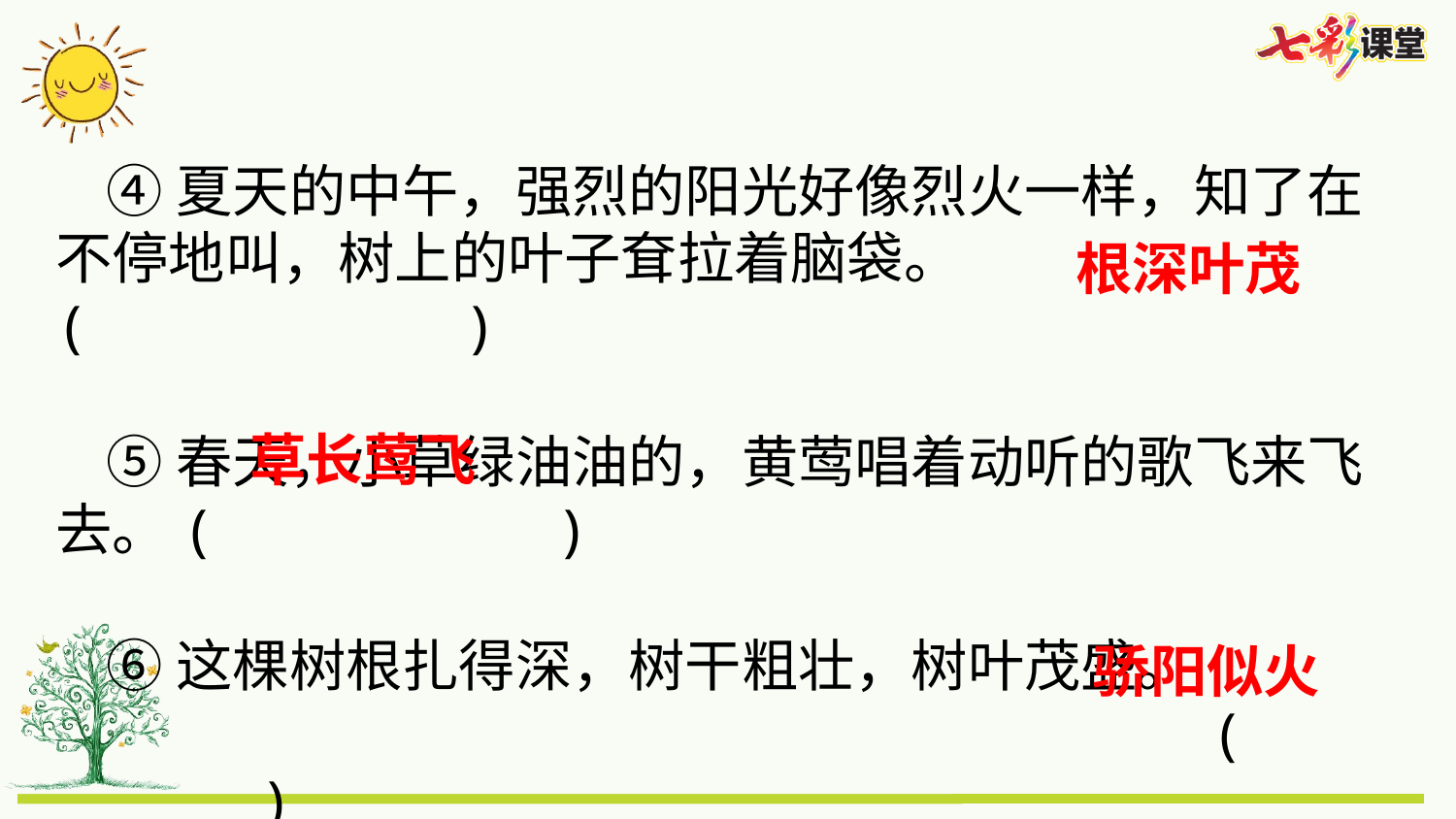

④夏天的中午，强烈的阳光好像烈火一样，知了在不停地叫，树上的叶子耷拉着脑袋。(           )

    ⑤春天，小草绿油油的，黄莺唱着动听的歌飞来飞去。(          )

    ⑥这棵树根扎得深，树干粗壮，树叶茂盛。
                                  (           )
根深叶茂
草长莺飞
骄阳似火